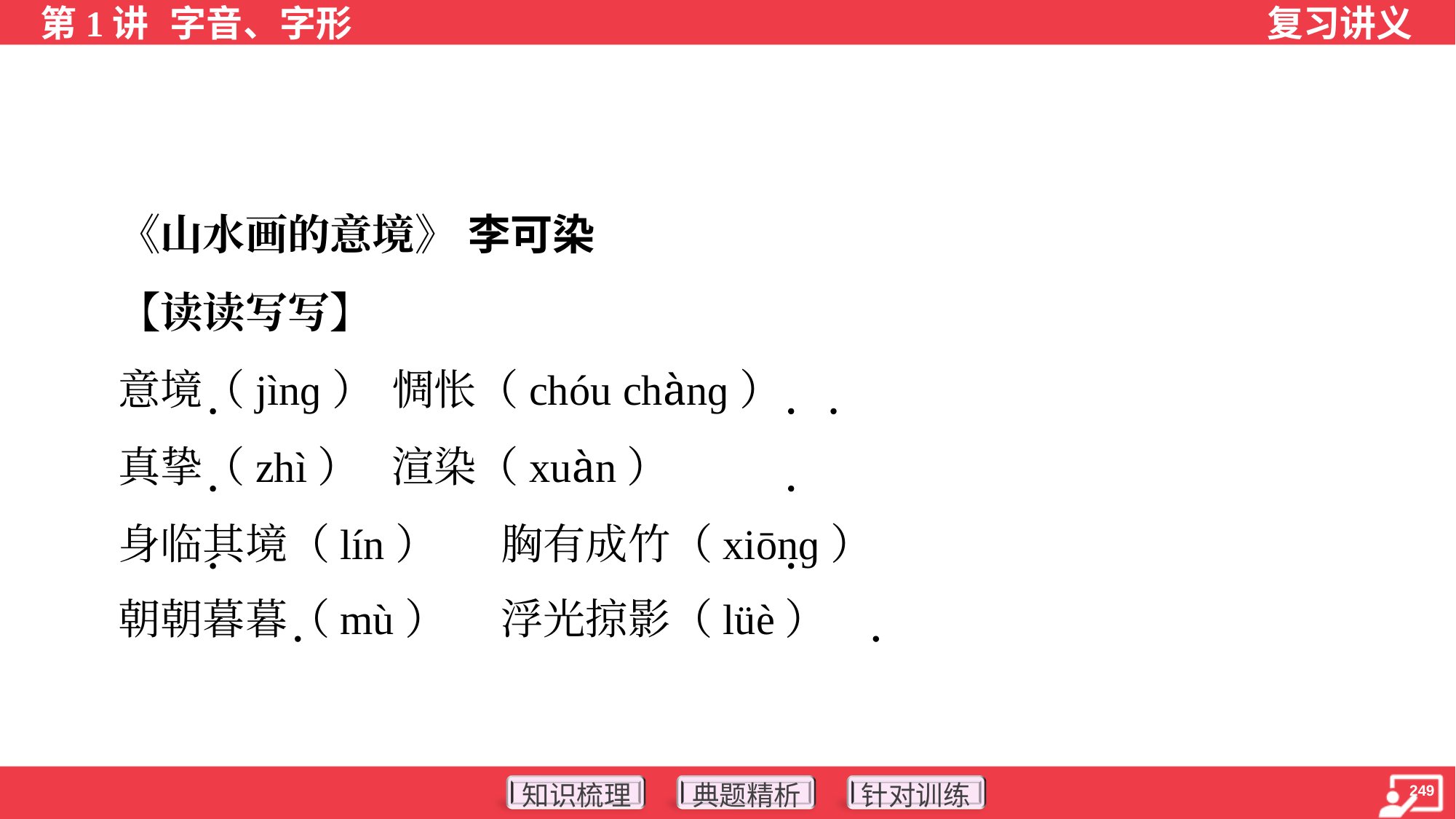

《山水画的意境》 李可染
    【读读写写】
    意境（jìnɡ）	惆怅（chóu chànɡ）
    真挚（zhì）	渲染（xuàn）
    身临其境（lín）	胸有成竹（xiōnɡ）
    朝朝暮暮（mù）	浮光掠影（lüè）